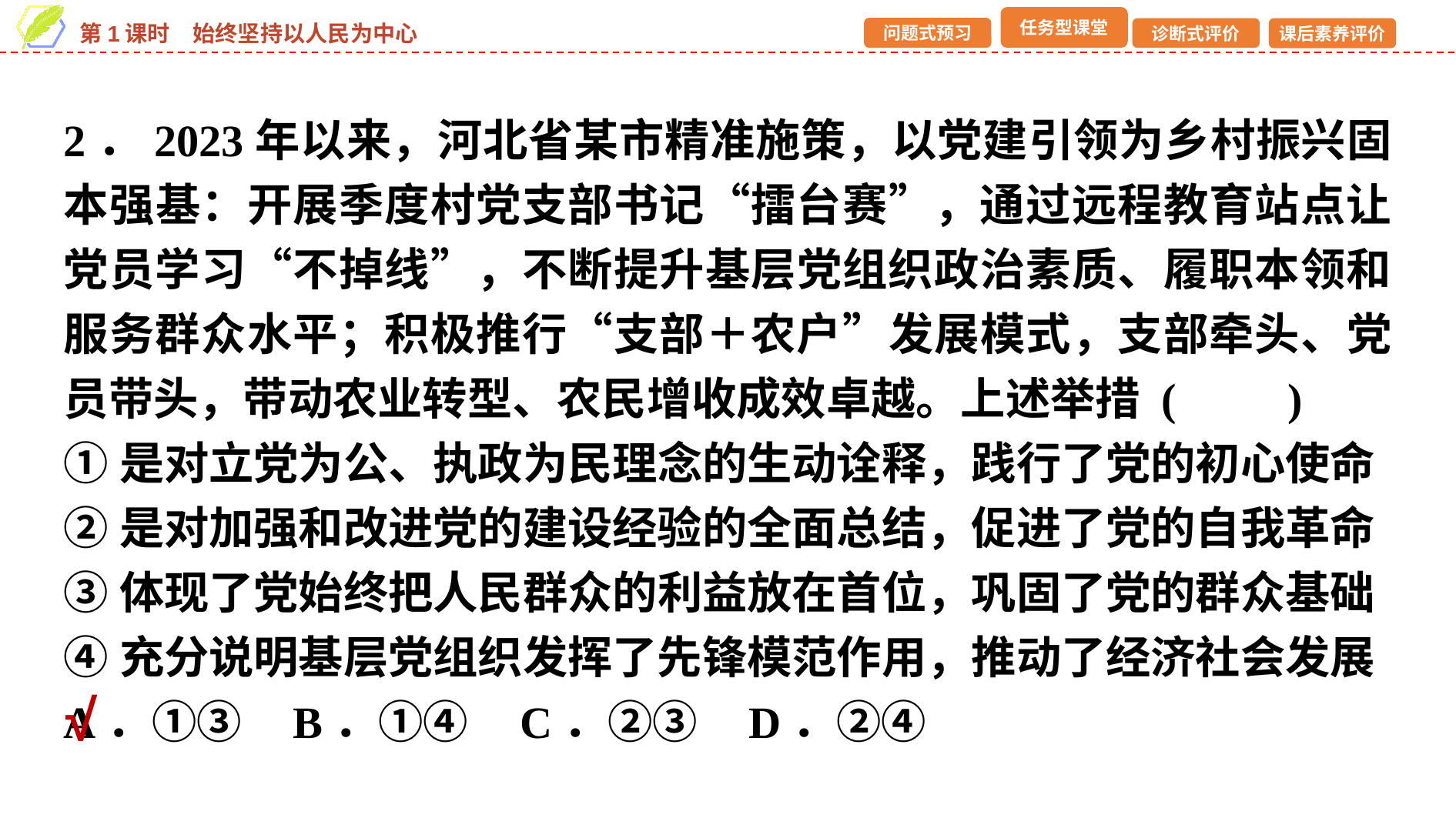

2．2023年以来，河北省某市精准施策，以党建引领为乡村振兴固本强基：开展季度村党支部书记“擂台赛”，通过远程教育站点让党员学习“不掉线”，不断提升基层党组织政治素质、履职本领和服务群众水平；积极推行“支部＋农户”发展模式，支部牵头、党员带头，带动农业转型、农民增收成效卓越。上述举措 (　　)
①是对立党为公、执政为民理念的生动诠释，践行了党的初心使命
②是对加强和改进党的建设经验的全面总结，促进了党的自我革命
③体现了党始终把人民群众的利益放在首位，巩固了党的群众基础
④充分说明基层党组织发挥了先锋模范作用，推动了经济社会发展
A．①③    B．①④    C．②③    D．②④
√